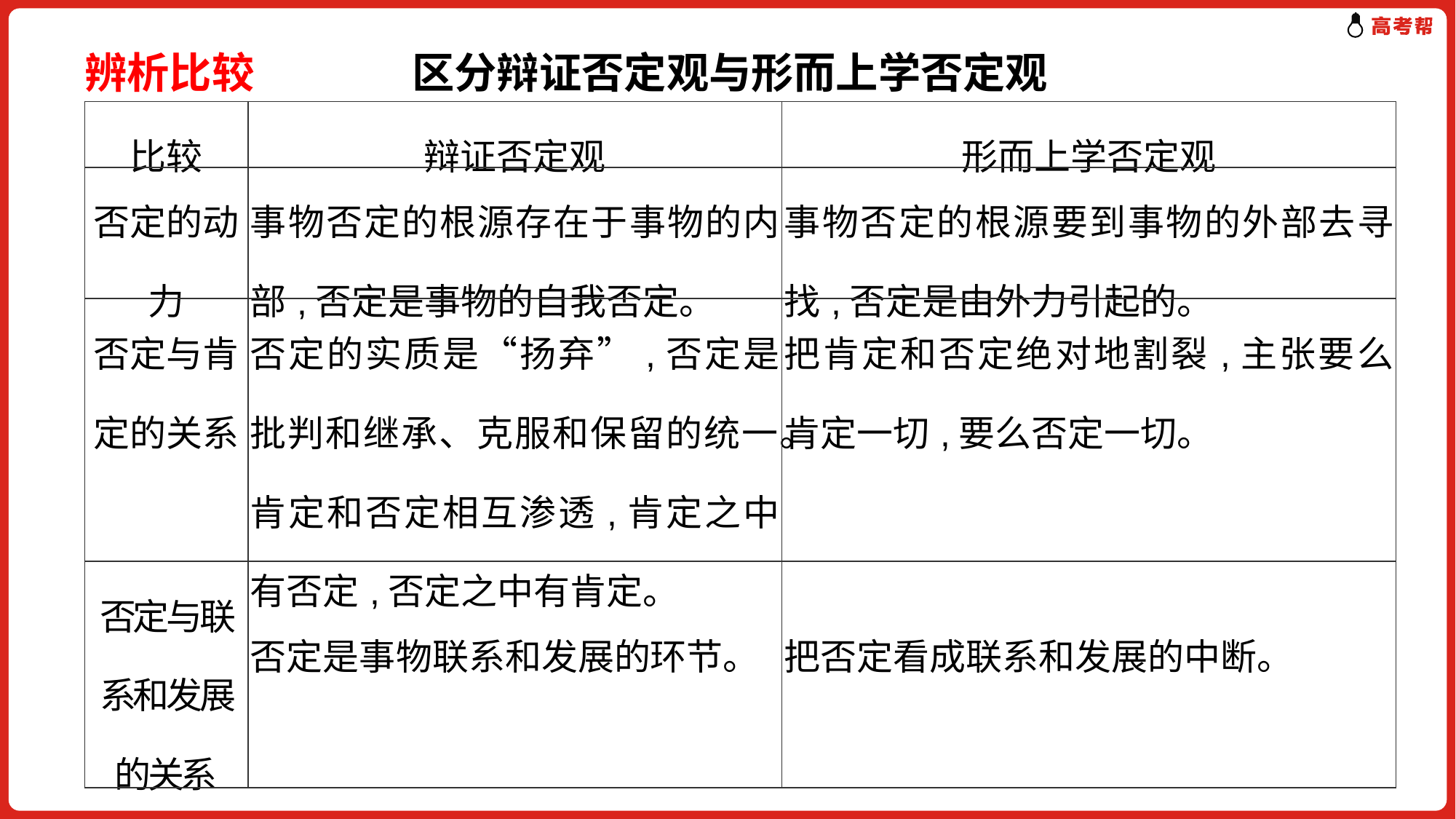

辨析比较            　区分辩证否定观与形而上学否定观
| 比较 | 辩证否定观 | 形而上学否定观 |
| --- | --- | --- |
| 否定的动力 | 事物否定的根源存在于事物的内部,否定是事物的自我否定。 | 事物否定的根源要到事物的外部去寻找,否定是由外力引起的。 |
| 否定与肯定的关系 | 否定的实质是“扬弃”,否定是批判和继承、克服和保留的统一。肯定和否定相互渗透,肯定之中有否定,否定之中有肯定。 | 把肯定和否定绝对地割裂,主张要么肯定一切,要么否定一切。 |
| 否定与联系和发展的关系 | 否定是事物联系和发展的环节。 | 把否定看成联系和发展的中断。 |